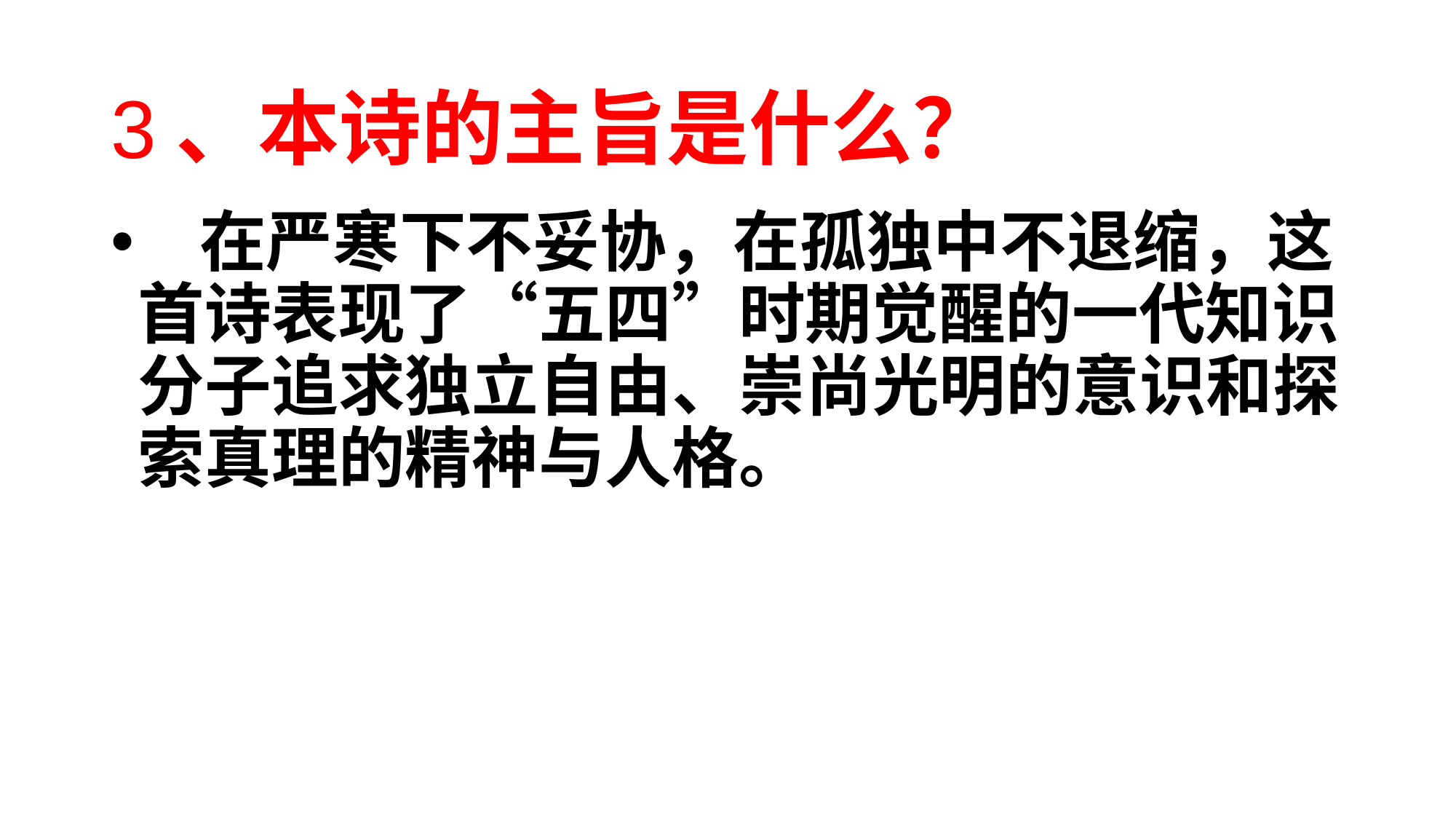

# 3、本诗的主旨是什么？
   在严寒下不妥协，在孤独中不退缩，这首诗表现了“五四”时期觉醒的一代知识分子追求独立自由、崇尚光明的意识和探索真理的精神与人格。